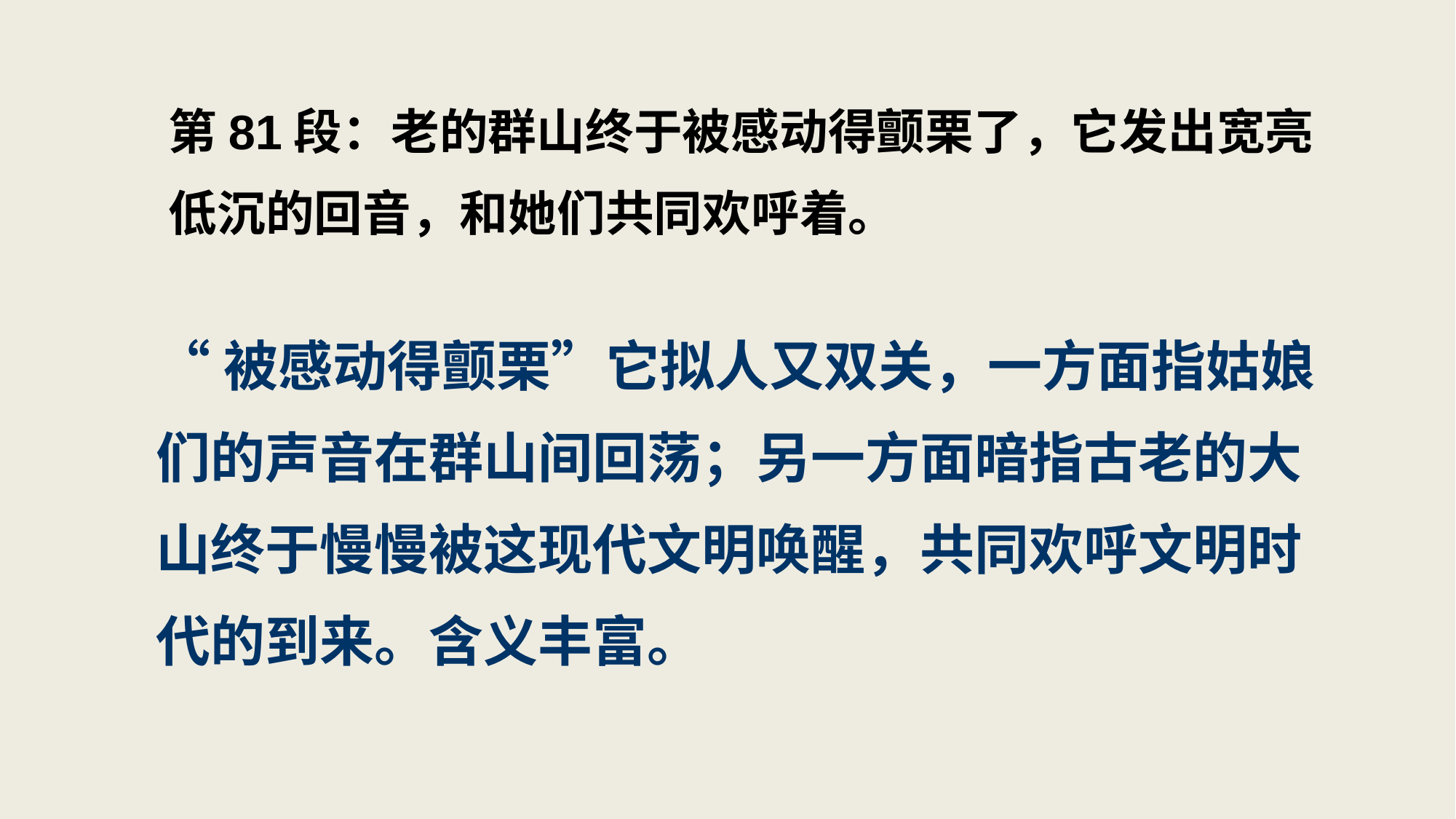

第81段：老的群山终于被感动得颤栗了，它发出宽亮低沉的回音，和她们共同欢呼着。
“被感动得颤栗”它拟人又双关，一方面指姑娘们的声音在群山间回荡；另一方面暗指古老的大山终于慢慢被这现代文明唤醒，共同欢呼文明时代的到来。含义丰富。